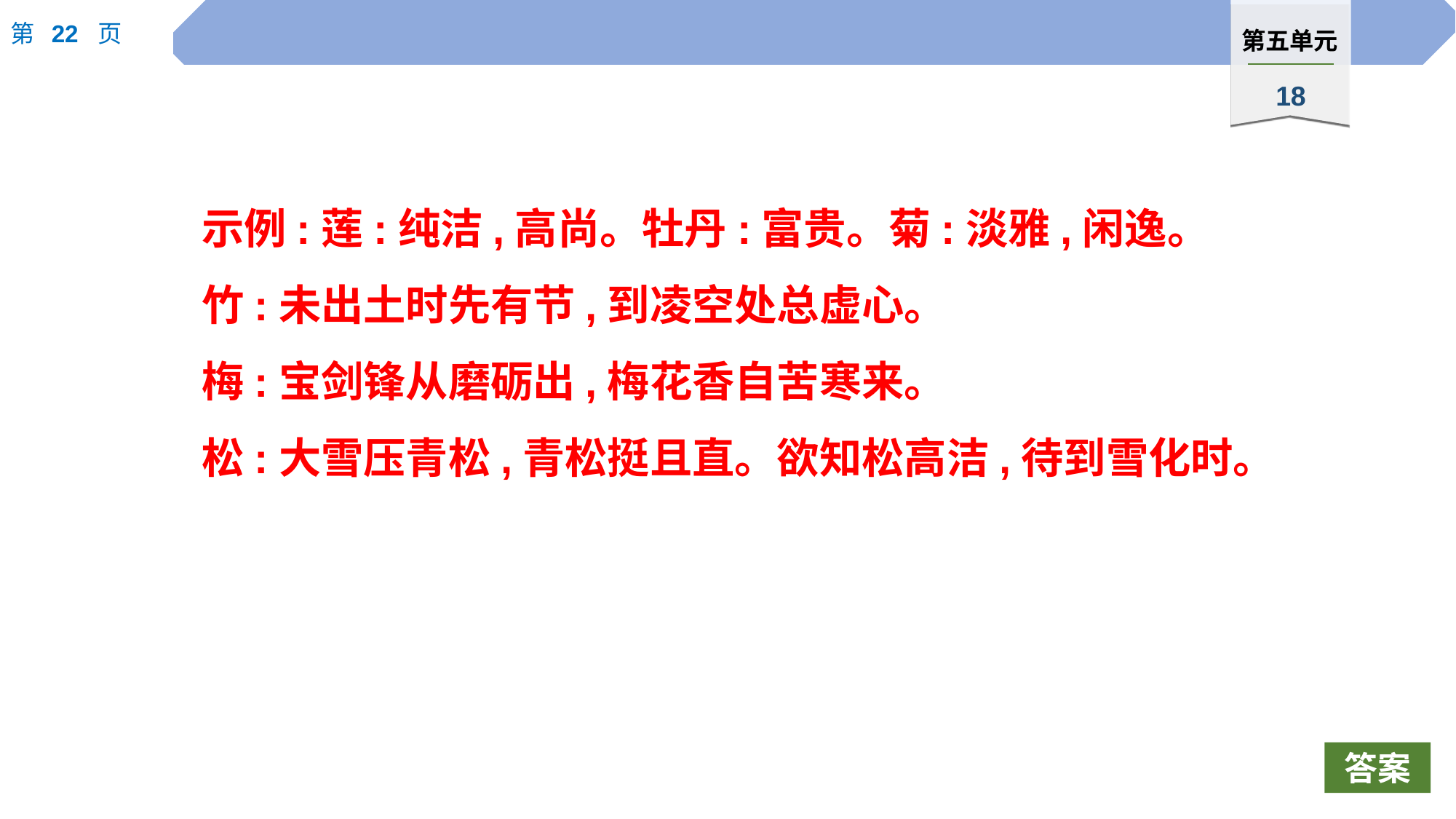

示例:莲:纯洁,高尚。牡丹:富贵。菊:淡雅,闲逸。
竹:未出土时先有节,到凌空处总虚心。
梅:宝剑锋从磨砺出,梅花香自苦寒来。
松:大雪压青松,青松挺且直。欲知松高洁,待到雪化时。
答案